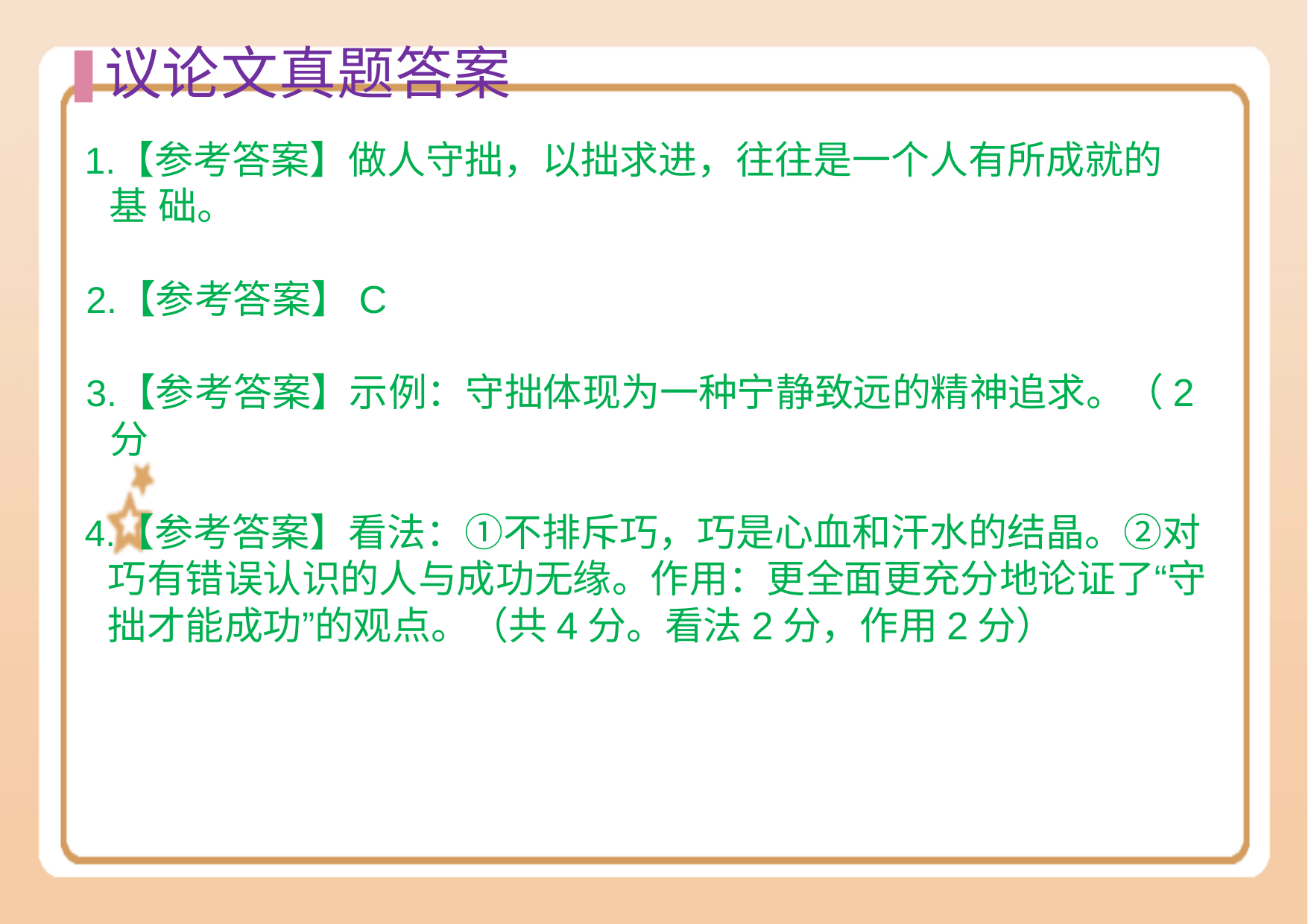

# 议论⽂真题答案

【参考答案】做⼈守拙，以拙求进，往往是⼀个⼈有所成就的基 础。
【参考答案】C
【参考答案】⽰例：守拙体现为⼀种宁静致远的精神追求。（2分
【参考答案】看法：①不排斥巧，巧是⼼⾎和汗⽔的结晶。②对 巧有错误认识的⼈与成功⽆缘。作⽤：更全⾯更充分地论证了“守 拙才能成功”的观点。（共4分。看法2分，作⽤2分）